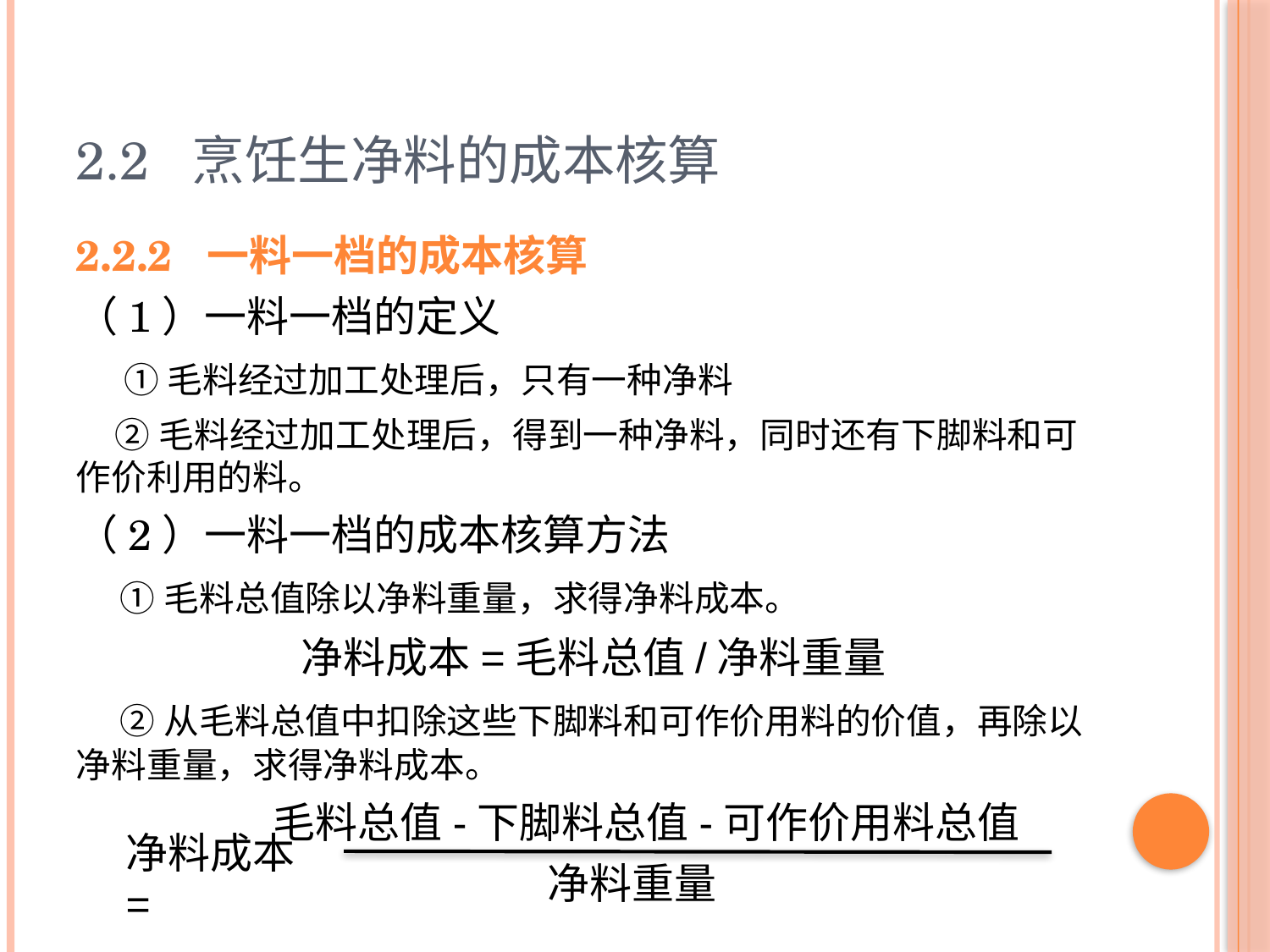

# 2.2  烹饪生净料的成本核算
2.2.2  一料一档的成本核算
（1）一料一档的定义
     ①毛料经过加工处理后，只有一种净料
     ②毛料经过加工处理后，得到一种净料，同时还有下脚料和可作价利用的料。
（2）一料一档的成本核算方法
     ①毛料总值除以净料重量，求得净料成本。
净料成本=毛料总值/净料重量
     ②从毛料总值中扣除这些下脚料和可作价用料的价值，再除以净料重量，求得净料成本。
          毛料总值-下脚料总值-可作价用料总值
       净料重量
净料成本=